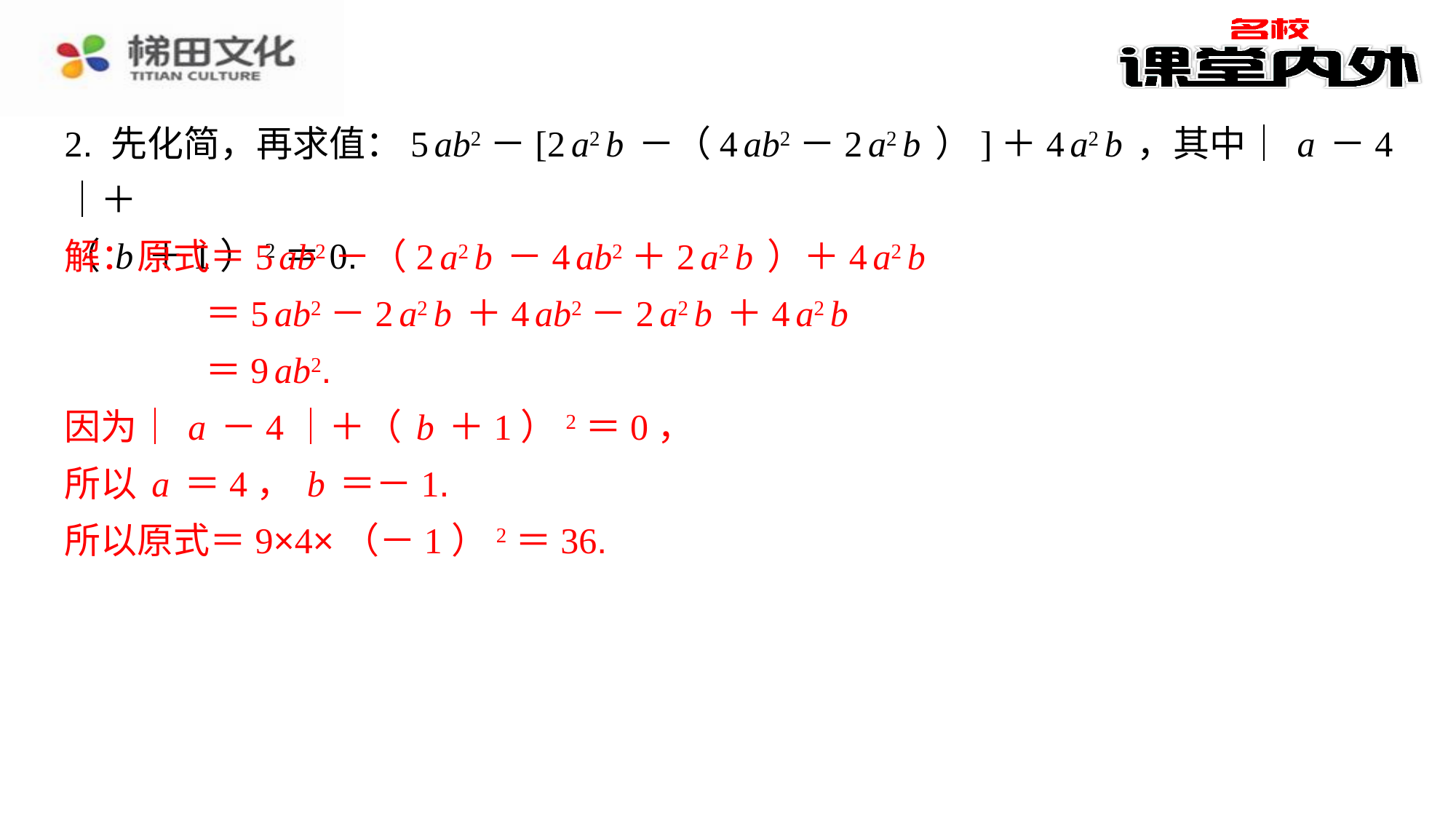

2. 先化简，再求值：5ab2－[2a2b－（4ab2－2a2b）]＋4a2b，其中｜a－4｜＋
（b＋1）2＝0.
解：原式＝5ab2－（2a2b－4ab2＋2a2b）＋4a2b
＝5ab2－2a2b＋4ab2－2a2b＋4a2b
＝9ab2.
因为｜a－4｜＋（b＋1）2＝0，
所以a＝4，b＝－1.
所以原式＝9×4×（－1）2＝36.
解：原式＝5ab2－（2a2b－4ab2＋2a2b）＋4a2b
＝5ab2－2a2b＋4ab2－2a2b＋4a2b
＝9ab2.
因为｜a－4｜＋（b＋1）2＝0，
所以a＝4，b＝－1.
所以原式＝9×4×（－1）2＝36.